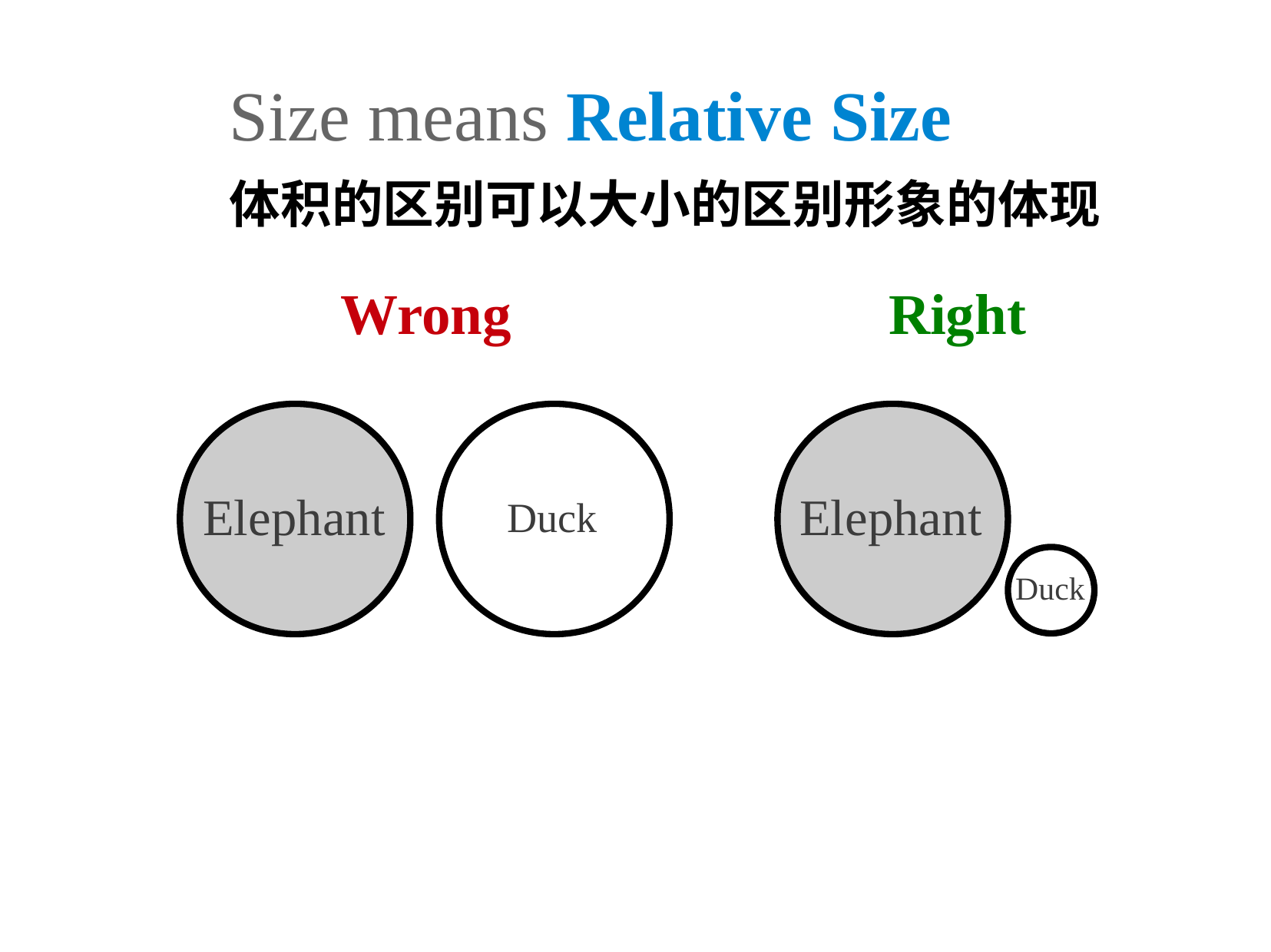

Size means Relative Size
体积的区别可以大小的区别形象的体现
Wrong
Right

Elephant
Elephant
Duck

Duck